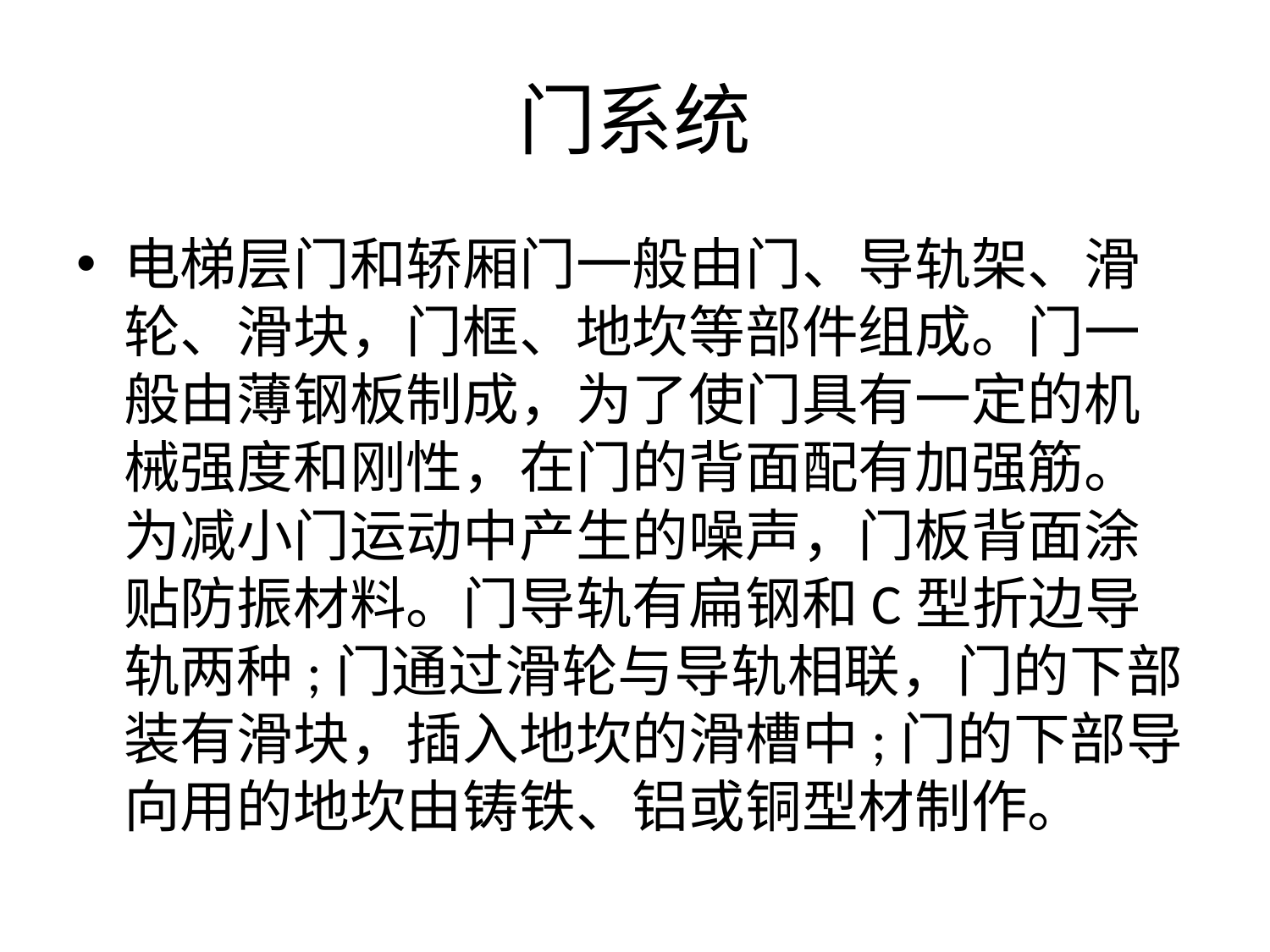

# 门系统
电梯层门和轿厢门一般由门、导轨架、滑轮、滑块，门框、地坎等部件组成。门一般由薄钢板制成，为了使门具有一定的机械强度和刚性，在门的背面配有加强筋。为减小门运动中产生的噪声，门板背面涂贴防振材料。门导轨有扁钢和C型折边导轨两种;门通过滑轮与导轨相联，门的下部装有滑块，插入地坎的滑槽中;门的下部导向用的地坎由铸铁、铝或铜型材制作。